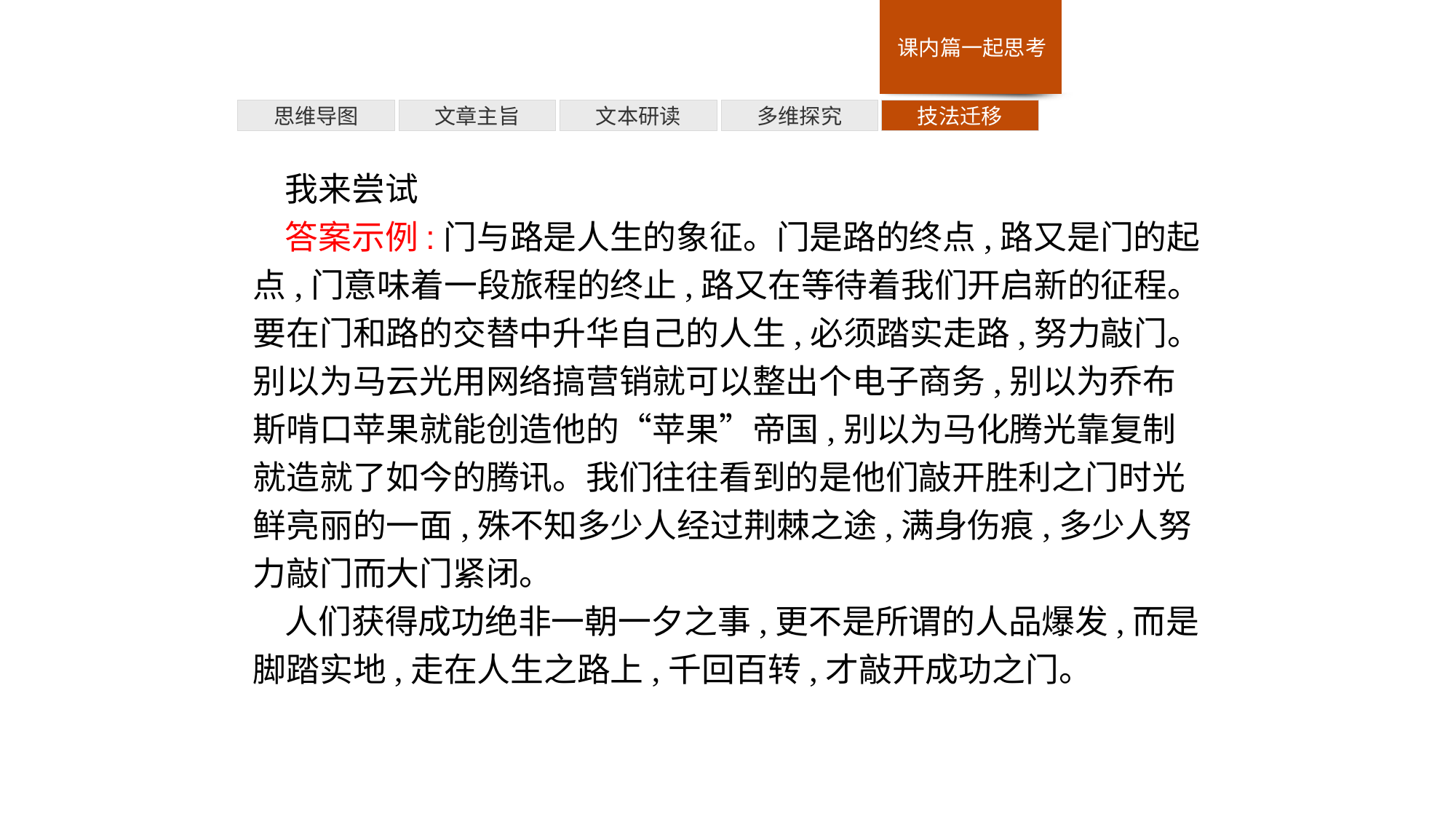

多维探究
思维导图
文章主旨
文本研读
技法迁移
我来尝试
答案示例:门与路是人生的象征。门是路的终点,路又是门的起点,门意味着一段旅程的终止,路又在等待着我们开启新的征程。要在门和路的交替中升华自己的人生,必须踏实走路,努力敲门。别以为马云光用网络搞营销就可以整出个电子商务,别以为乔布斯啃口苹果就能创造他的“苹果”帝国,别以为马化腾光靠复制就造就了如今的腾讯。我们往往看到的是他们敲开胜利之门时光鲜亮丽的一面,殊不知多少人经过荆棘之途,满身伤痕,多少人努力敲门而大门紧闭。
人们获得成功绝非一朝一夕之事,更不是所谓的人品爆发,而是脚踏实地,走在人生之路上,千回百转,才敲开成功之门。